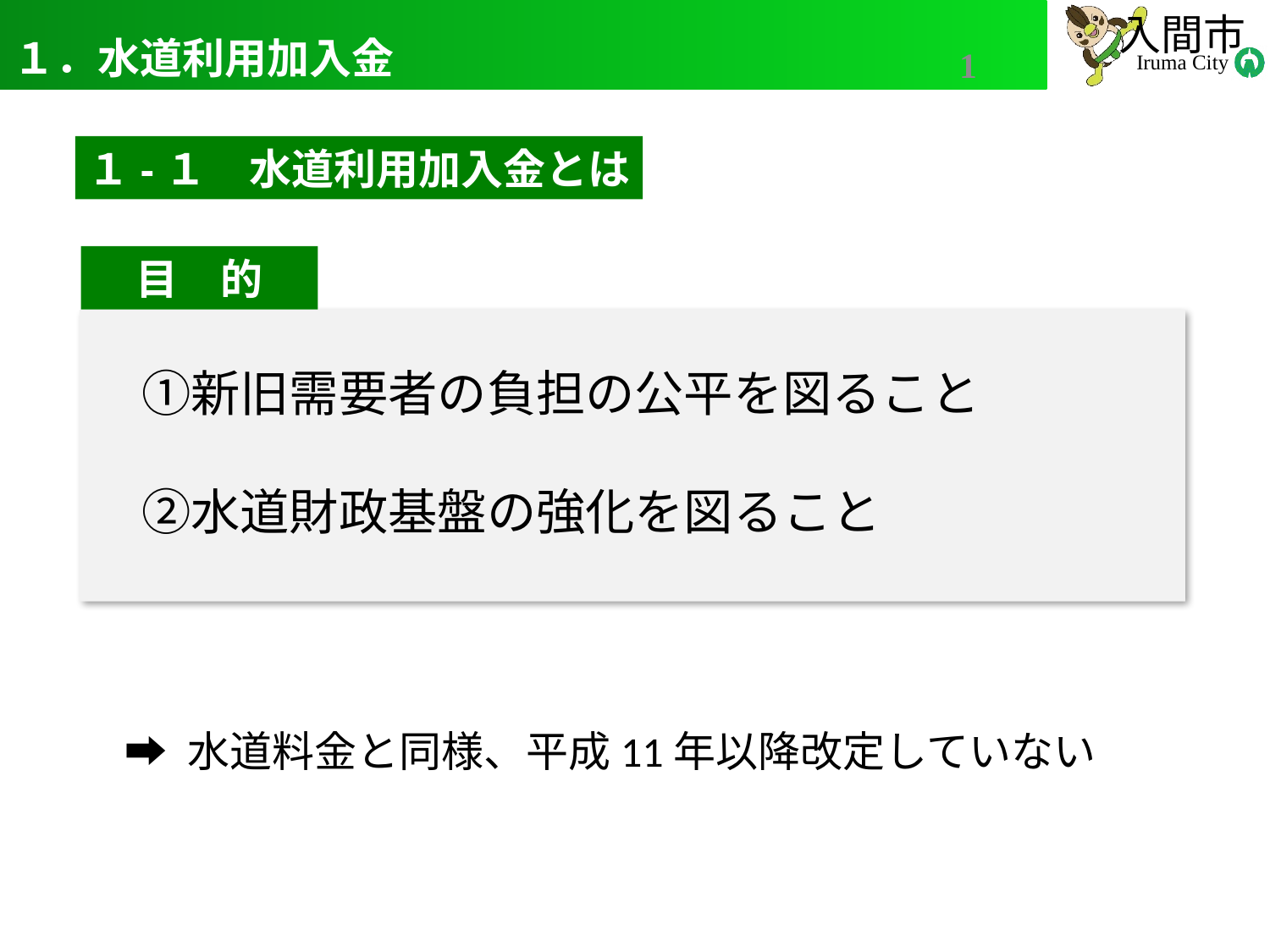

# １．水道利用加入金
1
１-１　水道利用加入金とは
　目　的

　①新旧需要者の負担の公平を図ること

　②水道財政基盤の強化を図ること

   ➡ 水道料金と同様、平成11年以降改定していない